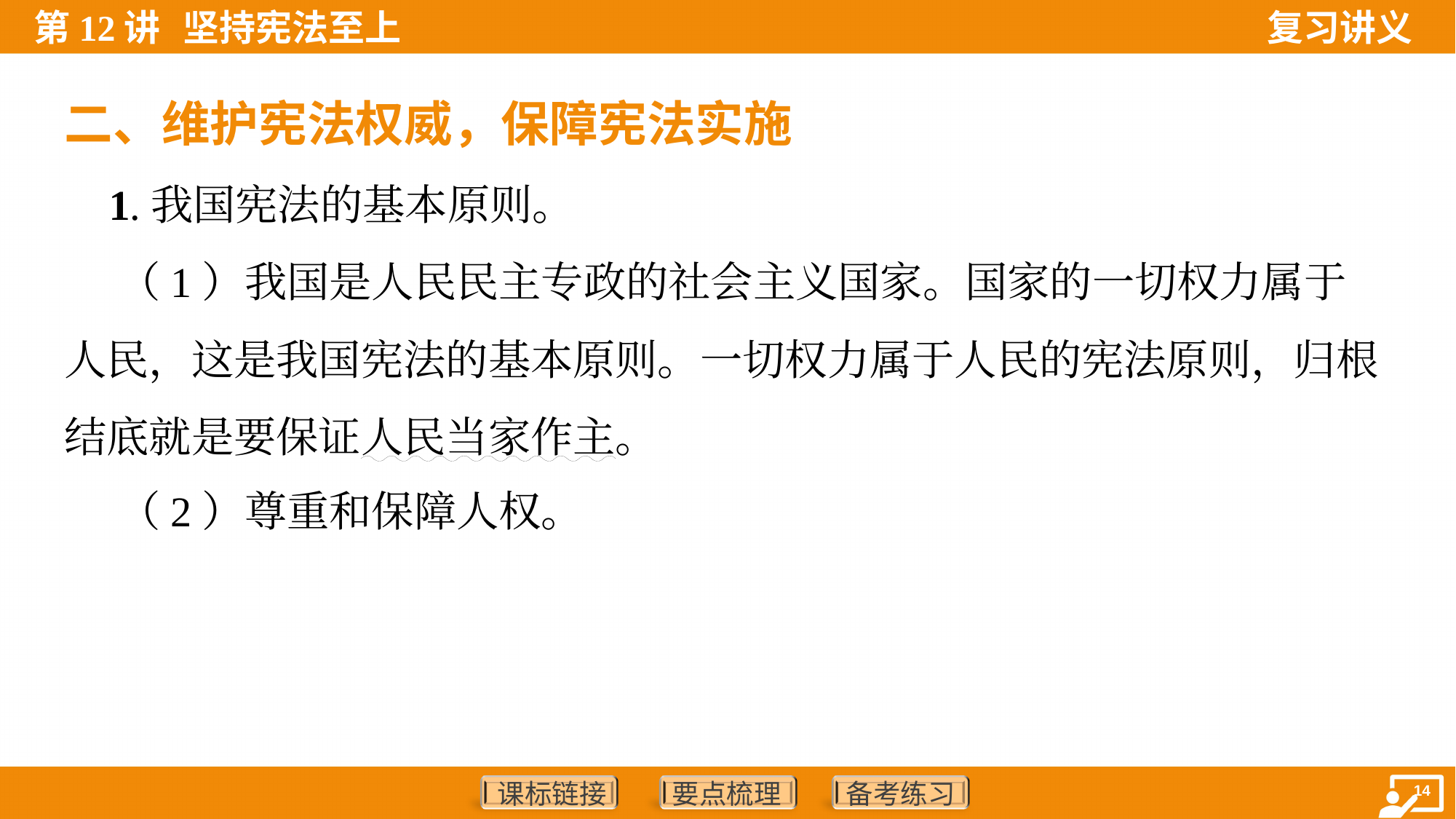

二、维护宪法权威，保障宪法实施
    1.我国宪法的基本原则。
    （1）我国是人民民主专政的社会主义国家。国家的一切权力属于
人民，这是我国宪法的基本原则。一切权力属于人民的宪法原则，归根
结底就是要保证人民当家作主。
    （2）尊重和保障人权。